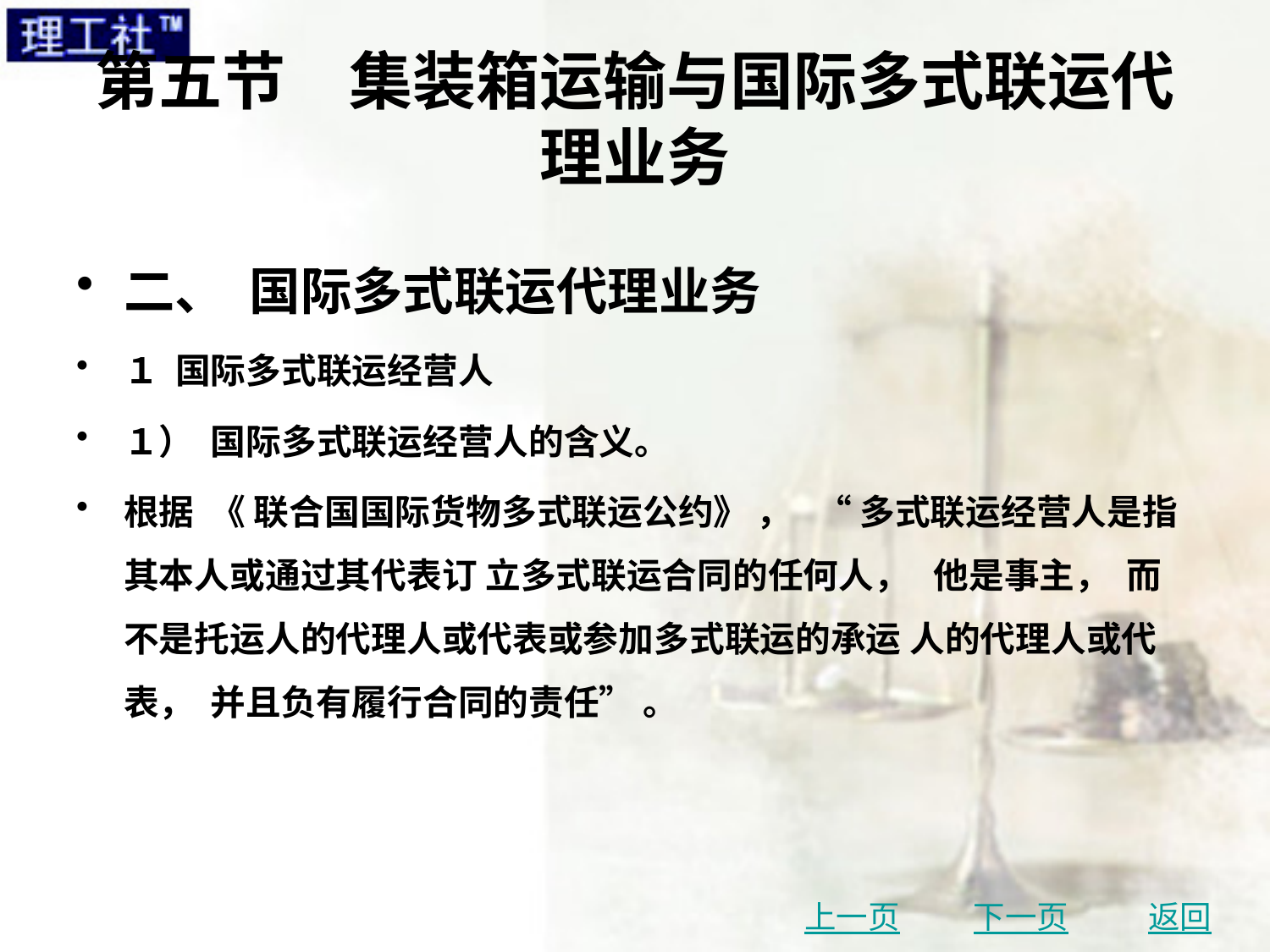

# 第五节　集装箱运输与国际多式联运代理业务
二、  国际多式联运代理业务
１  国际多式联运经营人
１）  国际多式联运经营人的含义。
根据  《 联合国国际货物多式联运公约》 ，   “ 多式联运经营人是指其本人或通过其代表订 立多式联运合同的任何人，   他是事主，  而不是托运人的代理人或代表或参加多式联运的承运 人的代理人或代表，  并且负有履行合同的责任” 。
上一页
下一页
返回